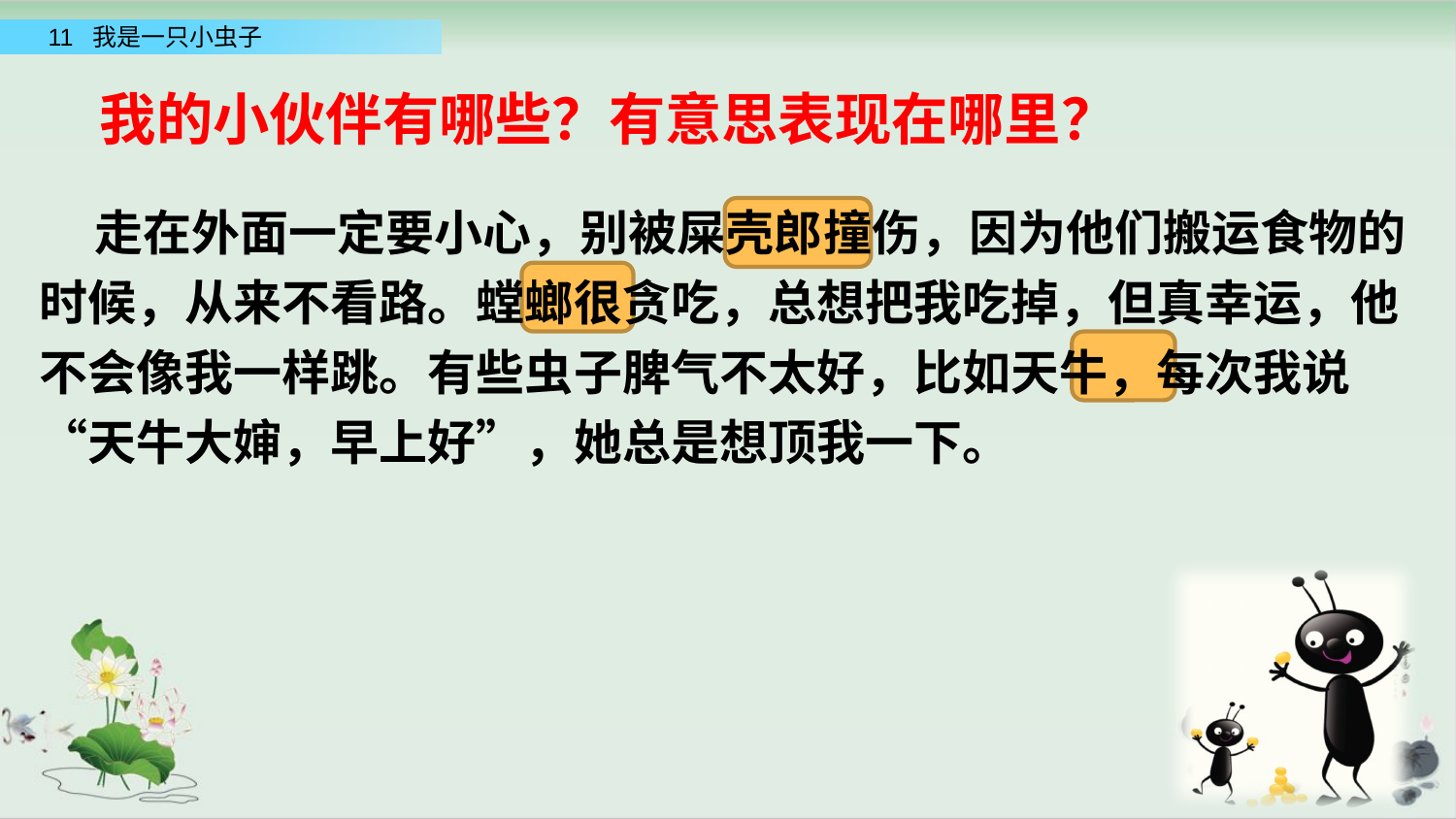

我的小伙伴有哪些？有意思表现在哪里？
    走在外面一定要小心，别被屎壳郎撞伤，因为他们搬运食物的时候，从来不看路。螳螂很贪吃，总想把我吃掉，但真幸运，他不会像我一样跳。有些虫子脾气不太好，比如天牛，每次我说“天牛大婶，早上好”，她总是想顶我一下。